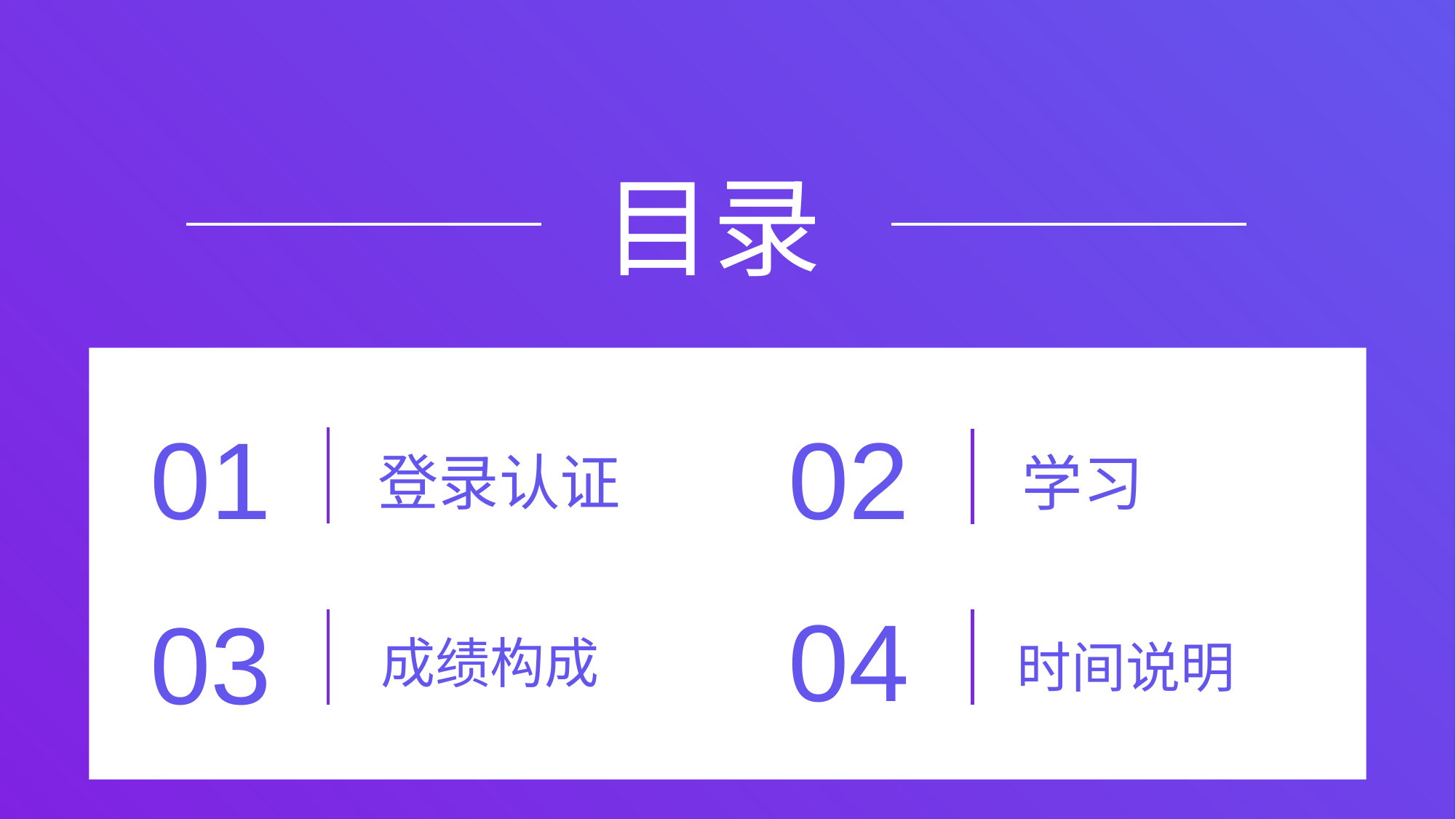

目录

01

02

学习
登录认证
04

时间说明
03

成绩构成